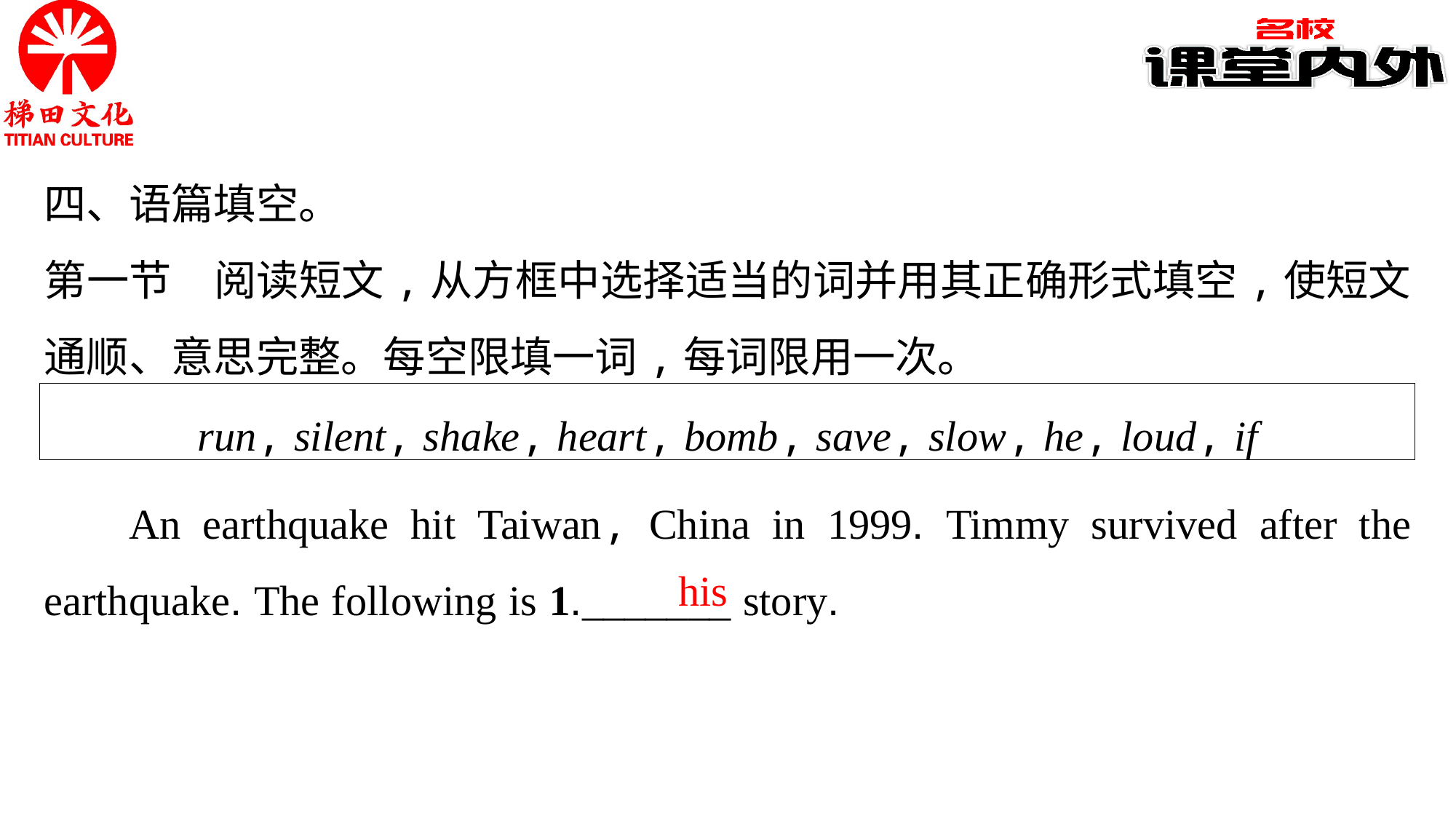

四、语篇填空。
第一节　阅读短文,从方框中选择适当的词并用其正确形式填空,使短文通顺、意思完整。每空限填一词,每词限用一次。
run, silent, shake, heart, bomb, save, slow, he, loud, if
An earthquake hit Taiwan, China in 1999. Timmy survived after the earthquake. The following is 1._______ story.
his